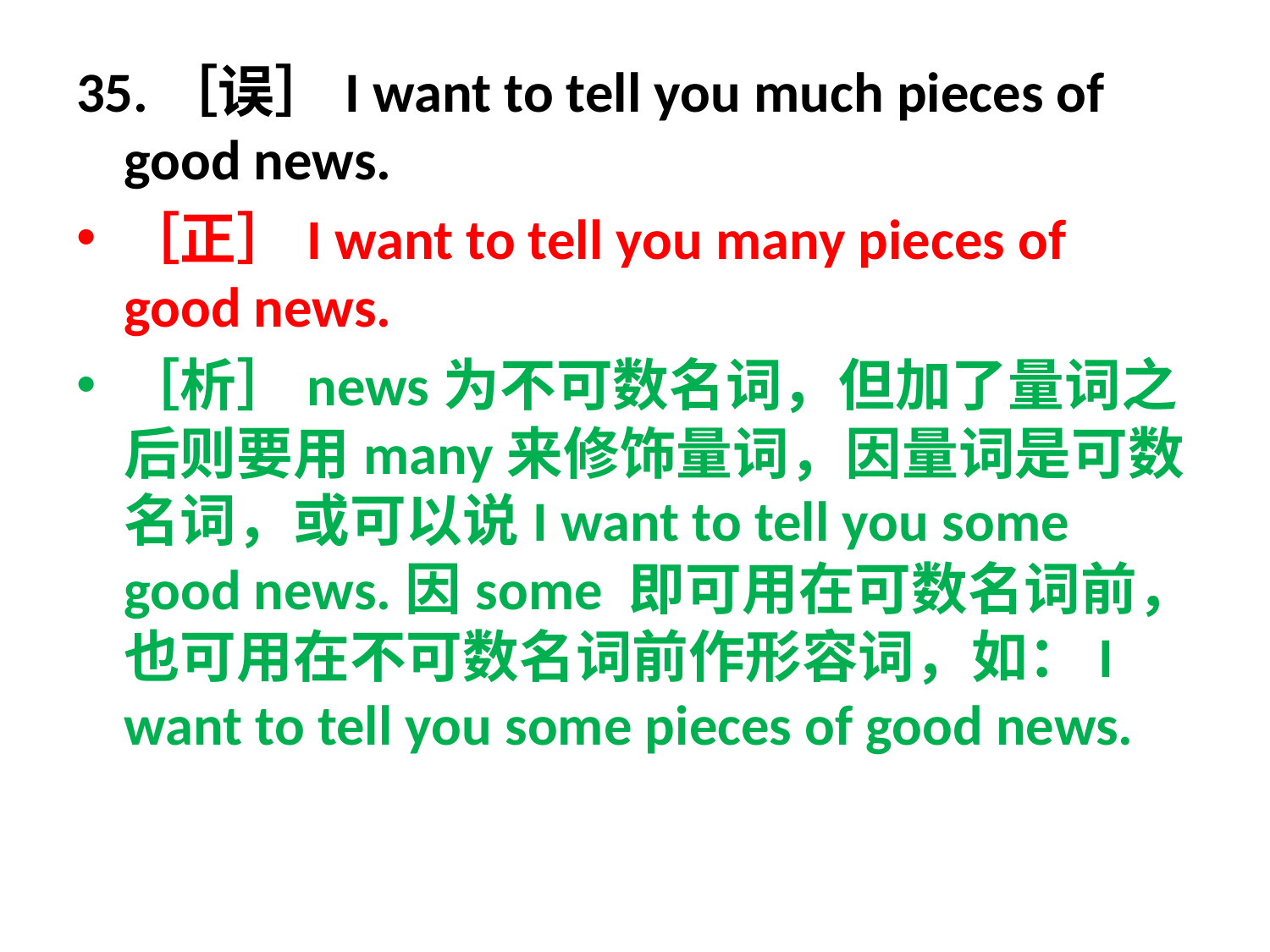

35.［误］I want to tell you much pieces of good news.
［正］I want to tell you many pieces of good news.
［析］news为不可数名词，但加了量词之后则要用many来修饰量词，因量词是可数名词，或可以说I want to tell you some good news.因some 即可用在可数名词前，也可用在不可数名词前作形容词，如：I want to tell you some pieces of good news.